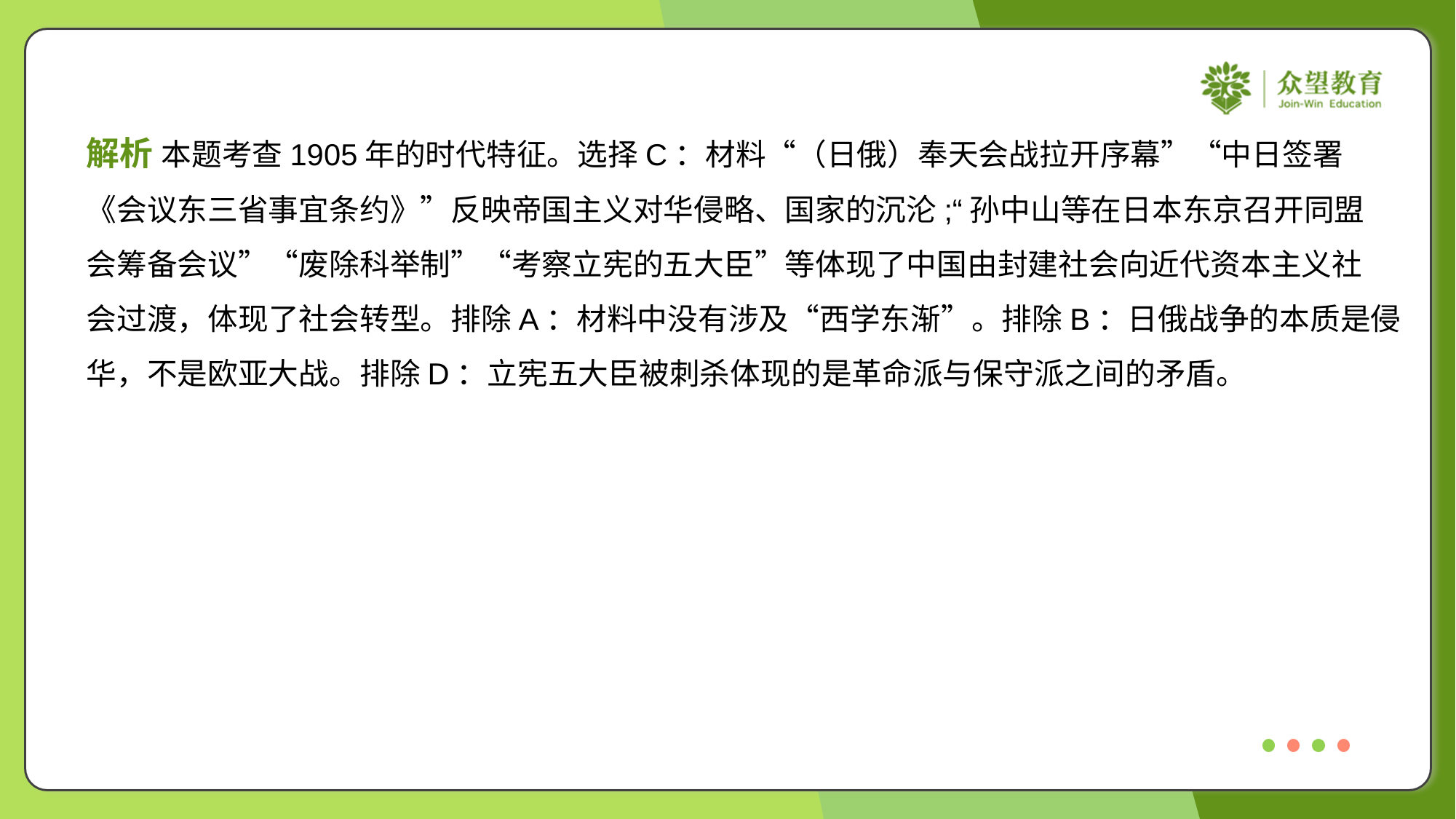

解析 本题考查1905年的时代特征。选择C：材料“（日俄）奉天会战拉开序幕”“中日签署
《会议东三省事宜条约》”反映帝国主义对华侵略、国家的沉沦;“孙中山等在日本东京召开同盟
会筹备会议”“废除科举制”“考察立宪的五大臣”等体现了中国由封建社会向近代资本主义社
会过渡，体现了社会转型。排除A：材料中没有涉及“西学东渐”。排除B：日俄战争的本质是侵
华，不是欧亚大战。排除D：立宪五大臣被刺杀体现的是革命派与保守派之间的矛盾。